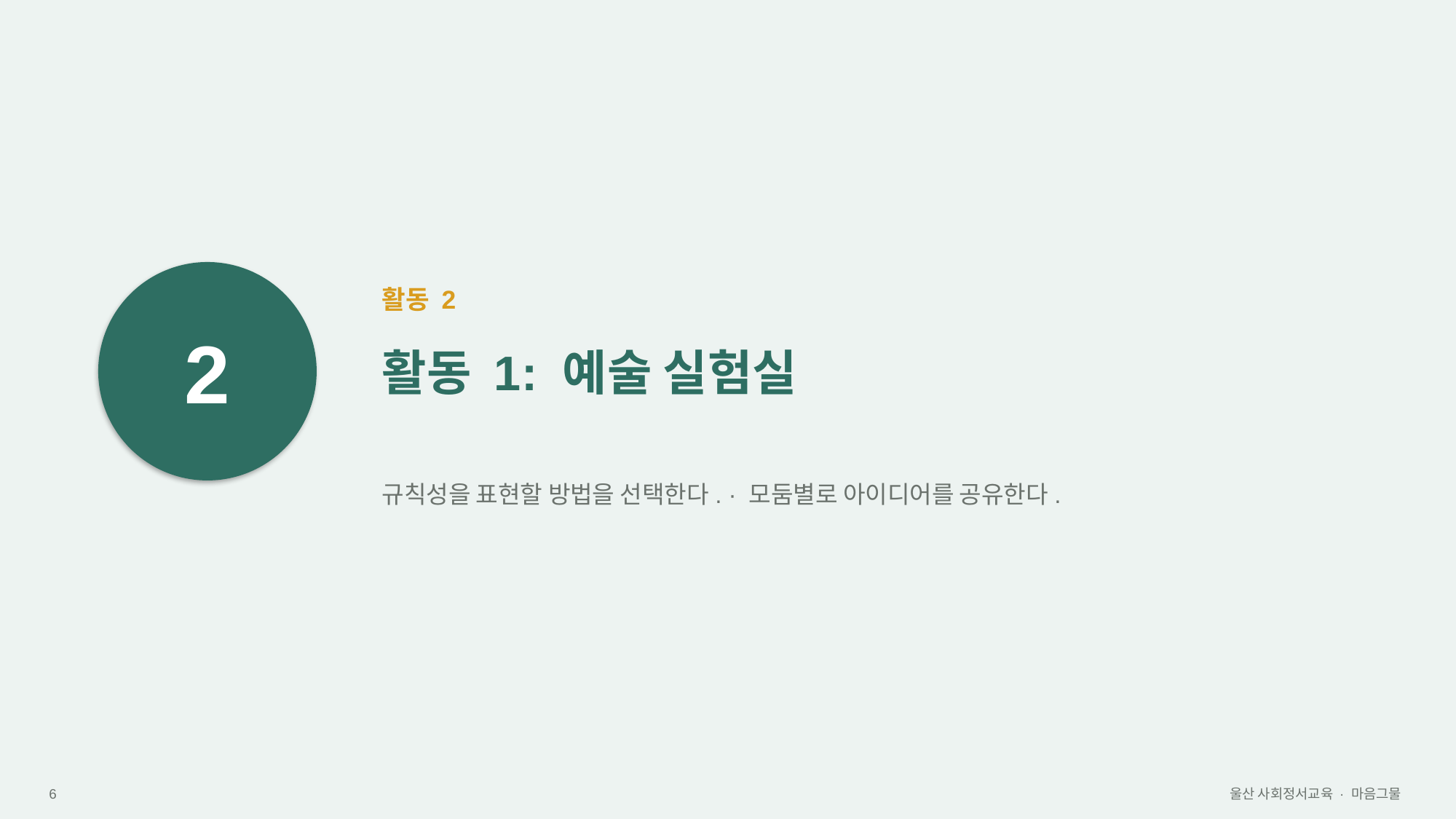

2
활동 2
활동 1: 예술 실험실
규칙성을 표현할 방법을 선택한다. · 모둠별로 아이디어를 공유한다.
6
울산 사회정서교육 · 마음그물